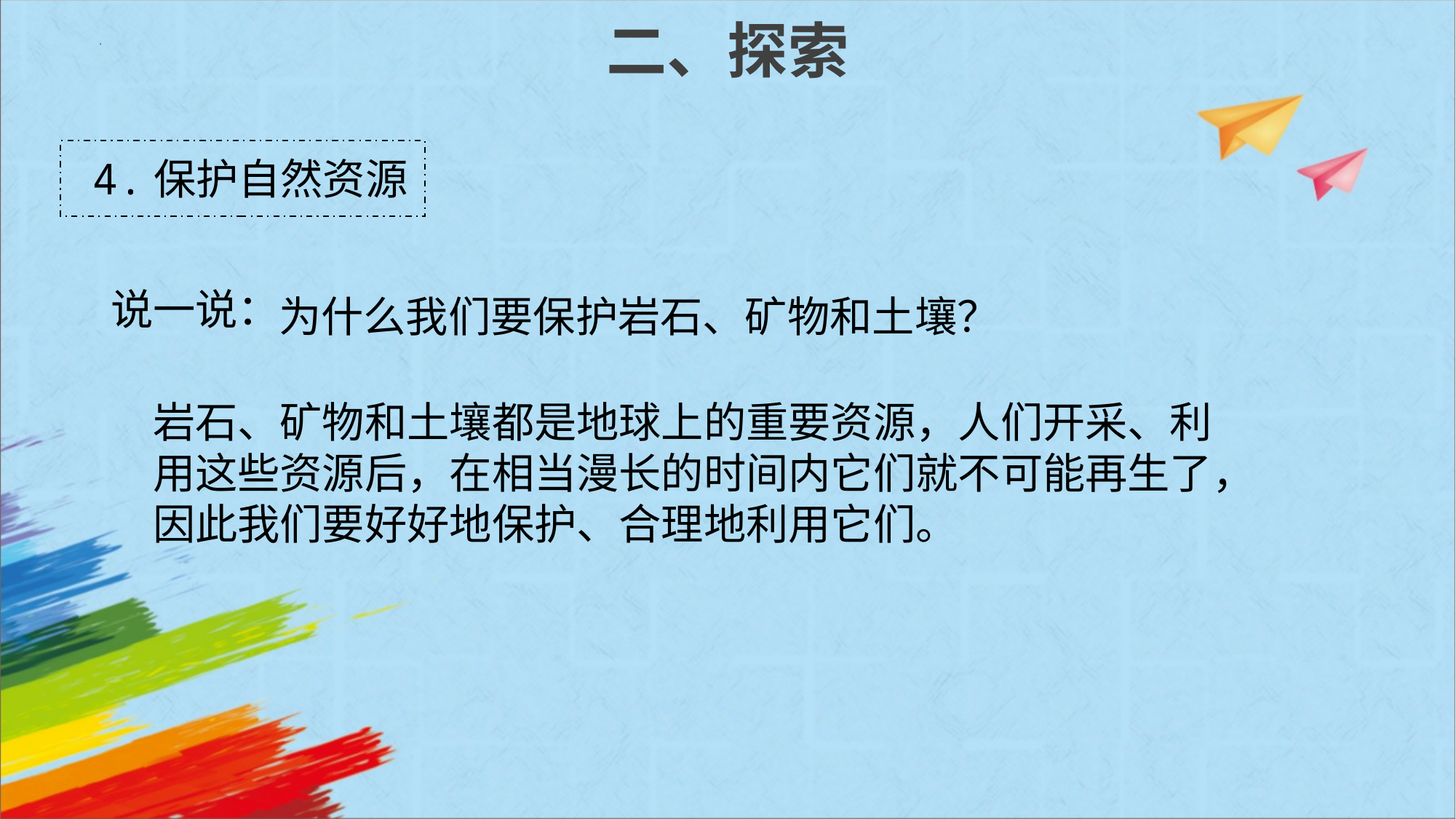

# 二、探索

4.保护自然资源
为什么我们要保护岩石、矿物和土壤？
说一说：
岩石、矿物和土壤都是地球上的重要资源，人们开采、利用这些资源后，在相当漫长的时间内它们就不可能再生了，因此我们要好好地保护、合理地利用它们。